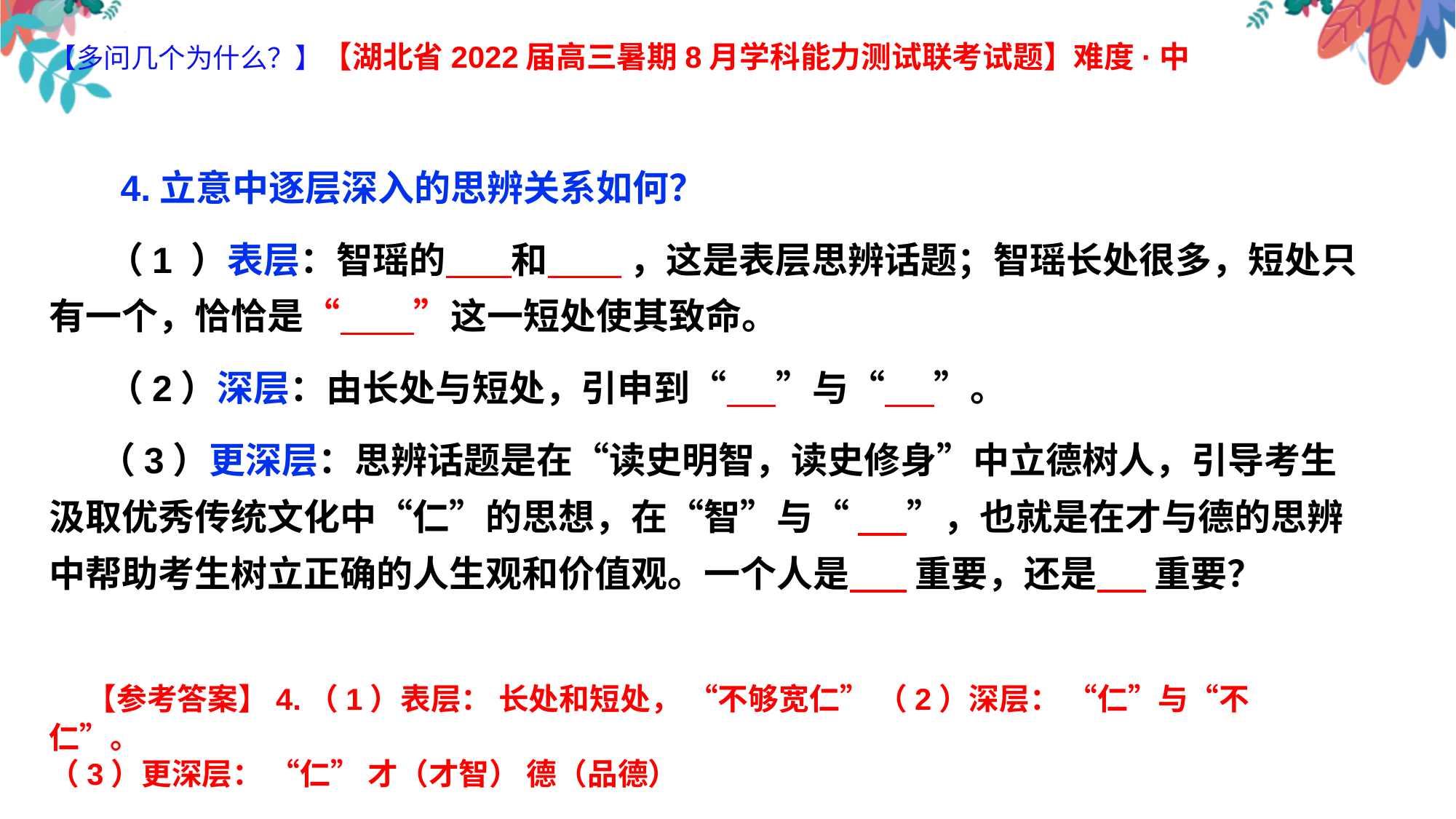

【多问几个为什么？】【湖北省2022届高三暑期8月学科能力测试联考试题】难度·中

       4.立意中逐层深入的思辨关系如何？
      （1 ）表层：智瑶的        和          ，这是表层思辨话题；智瑶长处很多，短处只有一个，恰恰是“         ”这一短处使其致命。
      （2）深层：由长处与短处，引申到“      ”与“      ”。
     （3）更深层：思辨话题是在“读史明智，读史修身”中立德树人，引导考生汲取优秀传统文化中“仁”的思想，在“智”与“       ”，也就是在才与德的思辨中帮助考生树立正确的人生观和价值观。一个人是        重要，还是       重要？

   【参考答案】4.（1）表层： 长处和短处， “不够宽仁” （2）深层： “仁”与“不仁”。
（3）更深层： “仁” 才（才智） 德（品德）